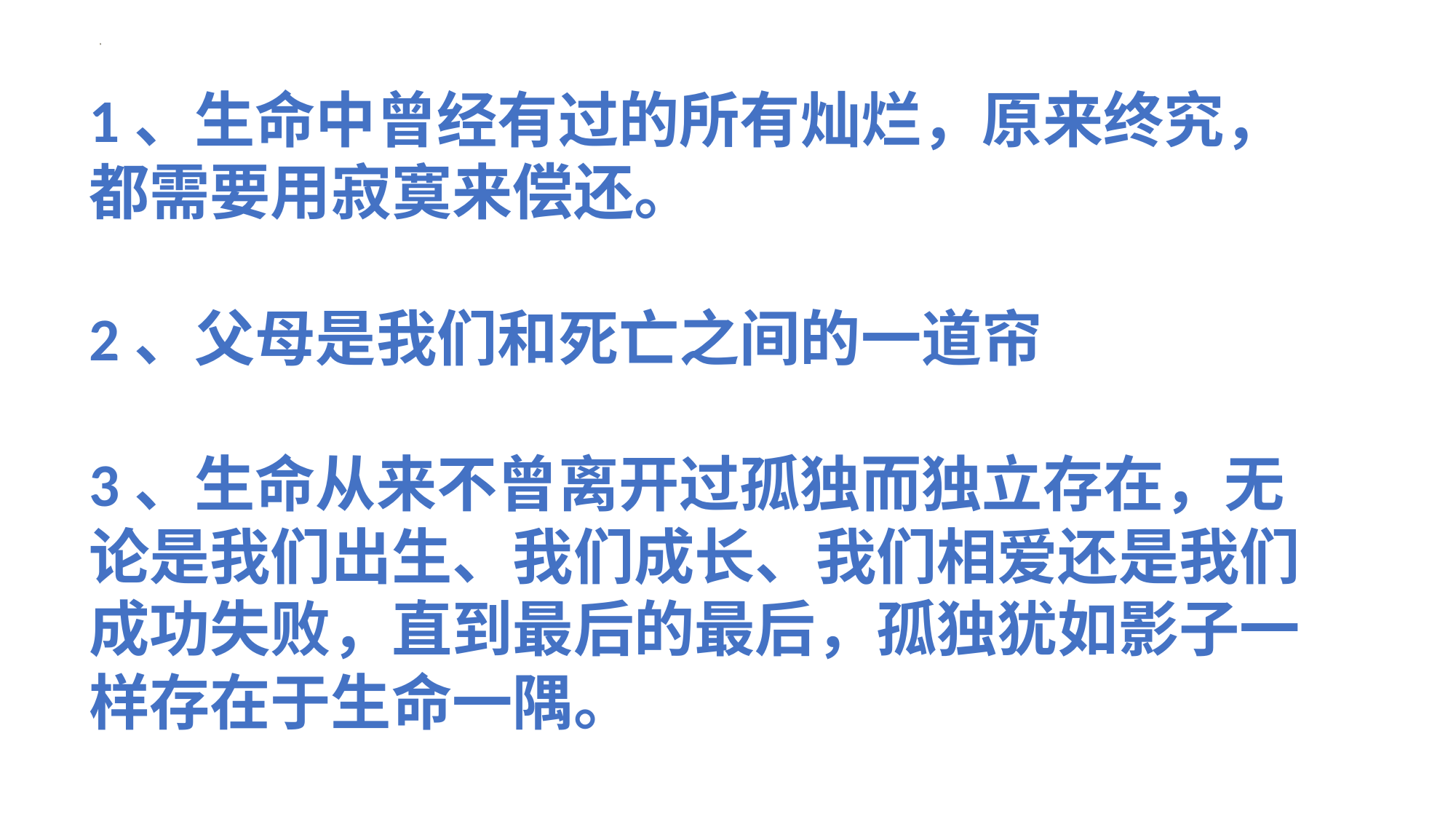

1、生命中曾经有过的所有灿烂，原来终究，都需要用寂寞来偿还。

2、父母是我们和死亡之间的一道帘

3、生命从来不曾离开过孤独而独立存在，无论是我们出生、我们成长、我们相爱还是我们成功失败，直到最后的最后，孤独犹如影子一样存在于生命一隅。